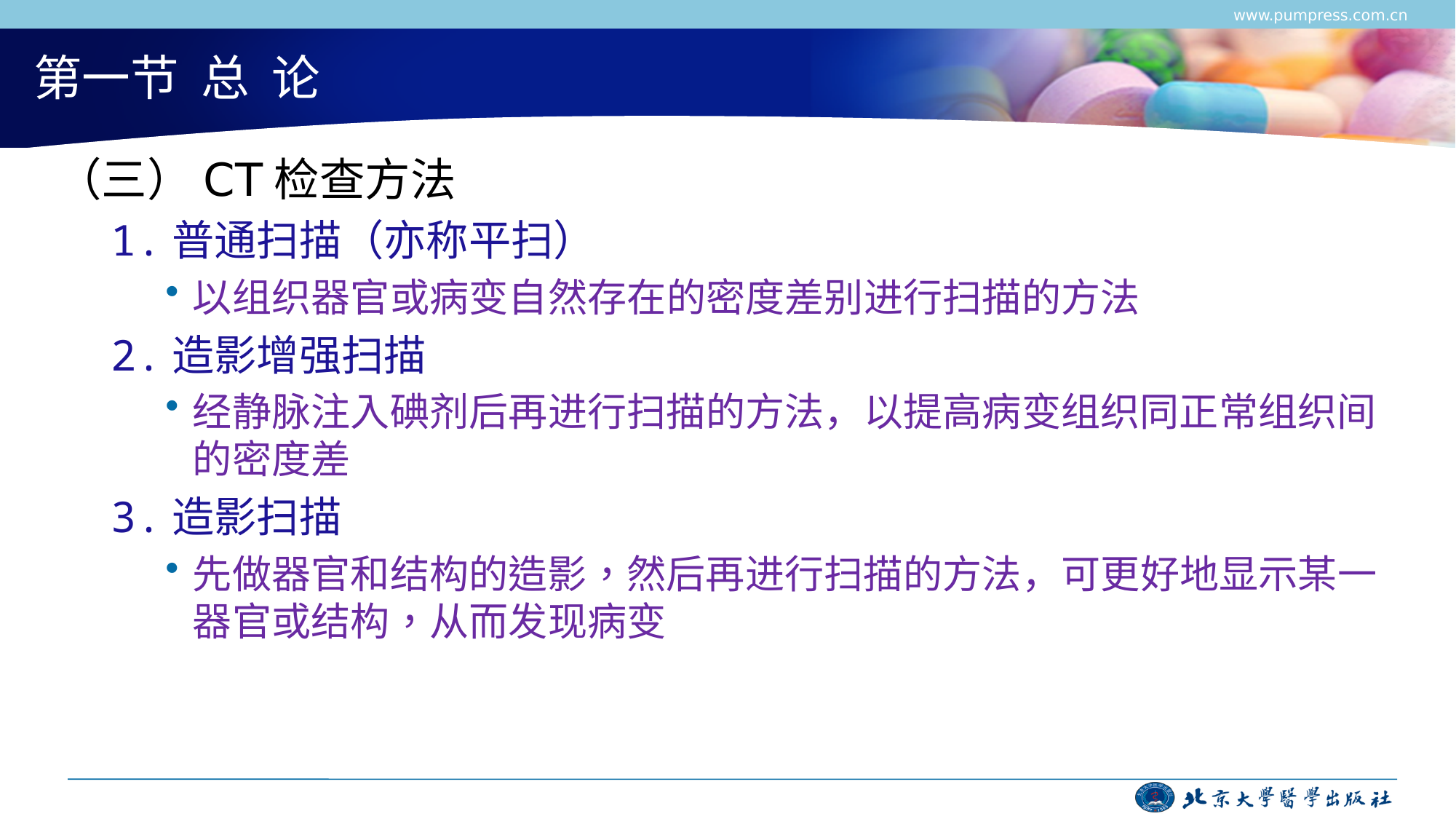

www.pumpress.com.cn
# 第一节  总  论
（三）CT检查方法
1.普通扫描（亦称平扫）
以组织器官或病变自然存在的密度差别进行扫描的方法
2.造影增强扫描
经静脉注入碘剂后再进行扫描的方法，以提高病变组织同正常组织间的密度差
3.造影扫描
先做器官和结构的造影，然后再进行扫描的方法，可更好地显示某一器官或结构，从而发现病变